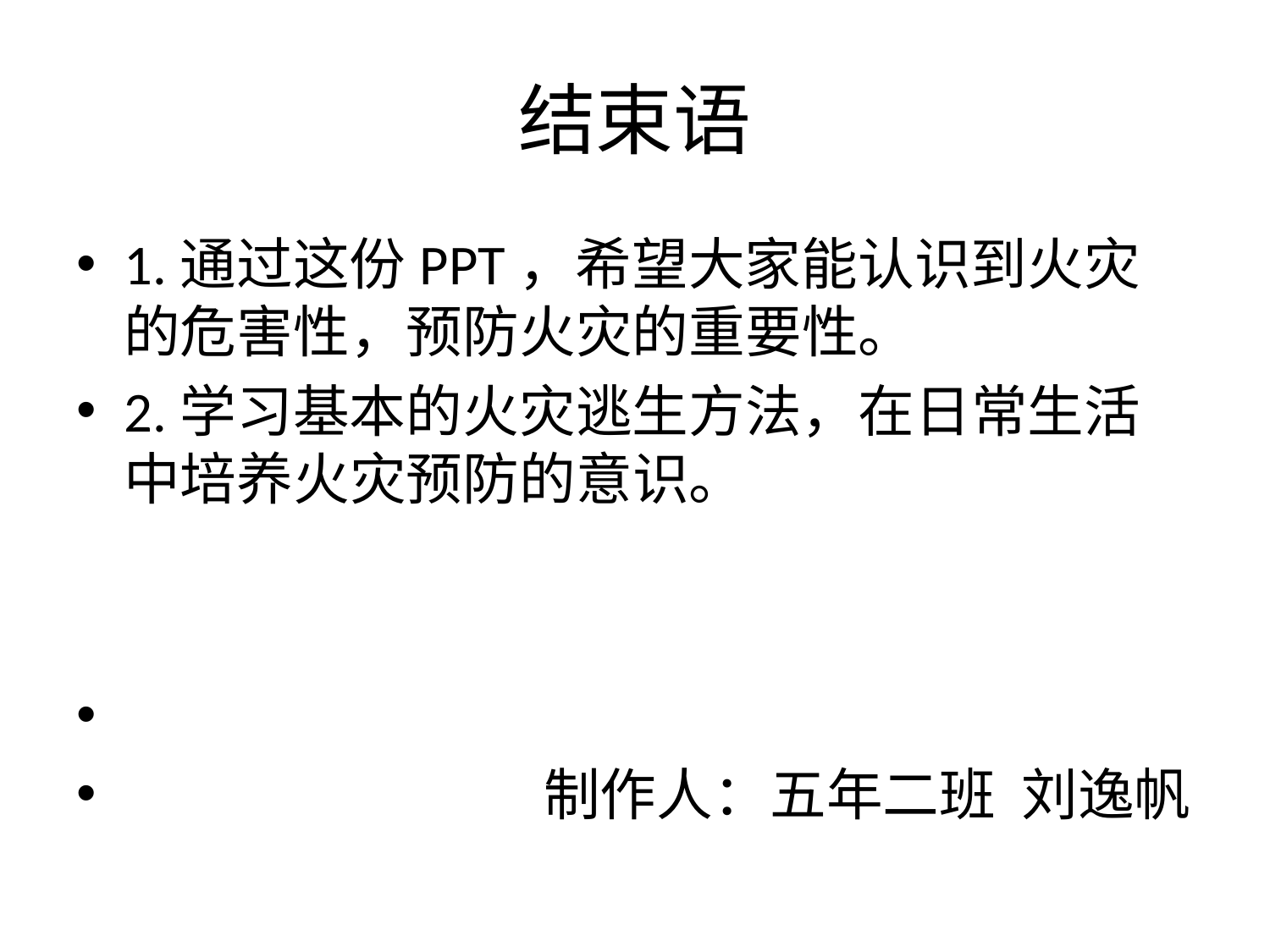

# 结束语
1.通过这份PPT，希望大家能认识到火灾的危害性，预防火灾的重要性。
2.学习基本的火灾逃生方法，在日常生活中培养火灾预防的意识。

                                制作人：五年二班  刘逸帆